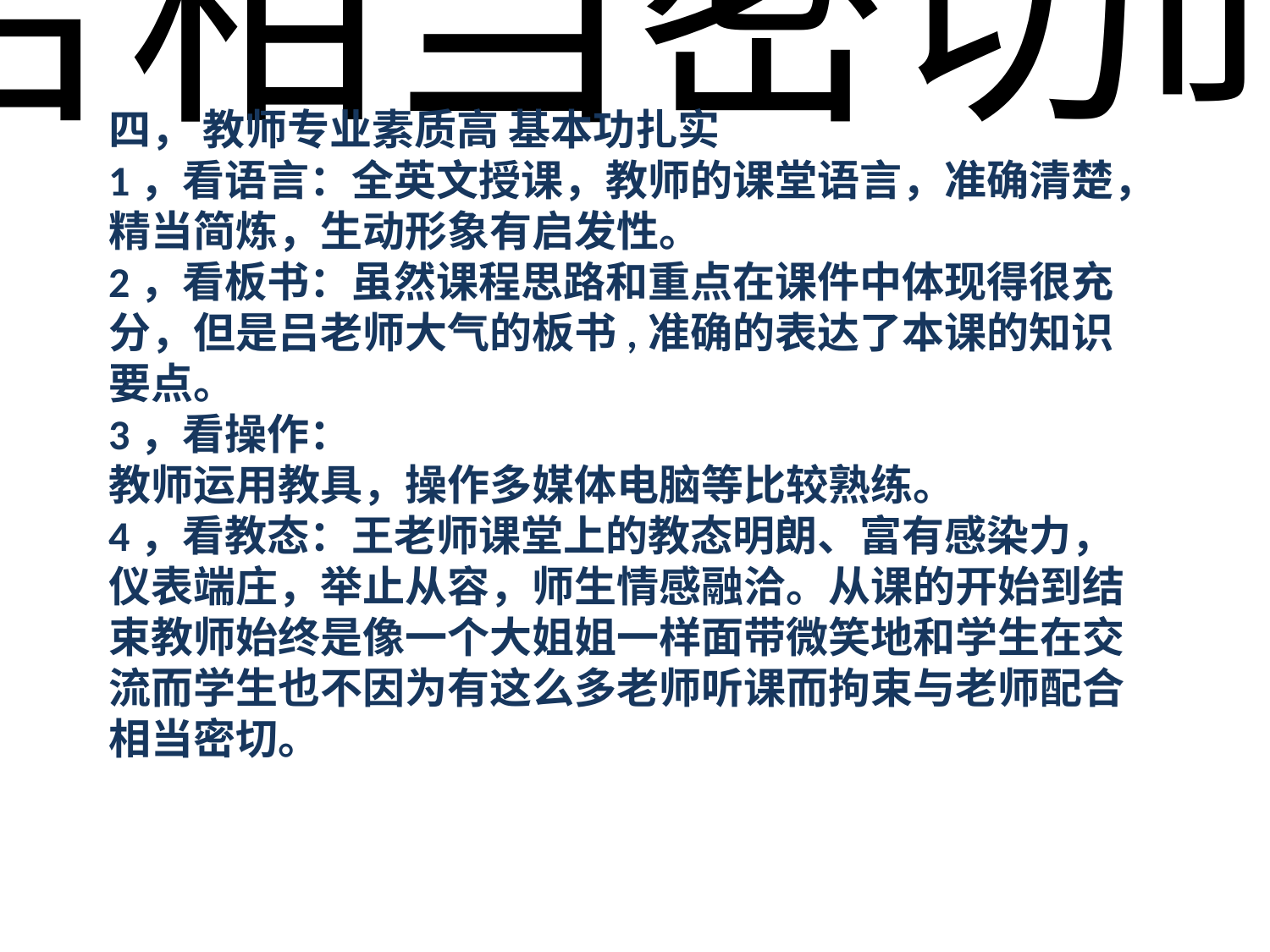

.

教师的专业素质高，基本功扎实

王老师虽然是为年轻老师，但从这节课可以看出她扎实的基本功，这可以从以下几点可以

看出：一、看语言：全英文授课，教师的课堂语言，准确清楚，精当简炼，生动形象有启

发性。二、看板书：虽然课程思路和重点在课件中体现得很充分，但是吕老师大气的板书

准确的表达了本课的知识要点。

三、

看操作：

教师运用教具，

操作多媒体电脑等比较熟练。

四、看教态：王老师课堂上的教态明朗、富有感染力，仪表端庄，举止从容，师生情感融

洽。从课的开始到结束

,

教师始终是像一个大姐姐一样

,

面带微笑地和学生在交流

,

而学生也

不因为有这么多老师听课而拘束

,

与老师配合相当密切
四， 教师专业素质高 基本功扎实
1，看语言：全英文授课，教师的课堂语言，准确清楚，精当简炼，生动形象有启发性。
2，看板书：虽然课程思路和重点在课件中体现得很充分，但是吕老师大气的板书,准确的表达了本课的知识要点。
3，看操作：
教师运用教具，操作多媒体电脑等比较熟练。
4，看教态：王老师课堂上的教态明朗、富有感染力，仪表端庄，举止从容，师生情感融洽。从课的开始到结束教师始终是像一个大姐姐一样面带微笑地和学生在交流而学生也不因为有这么多老师听课而拘束与老师配合相当密切。